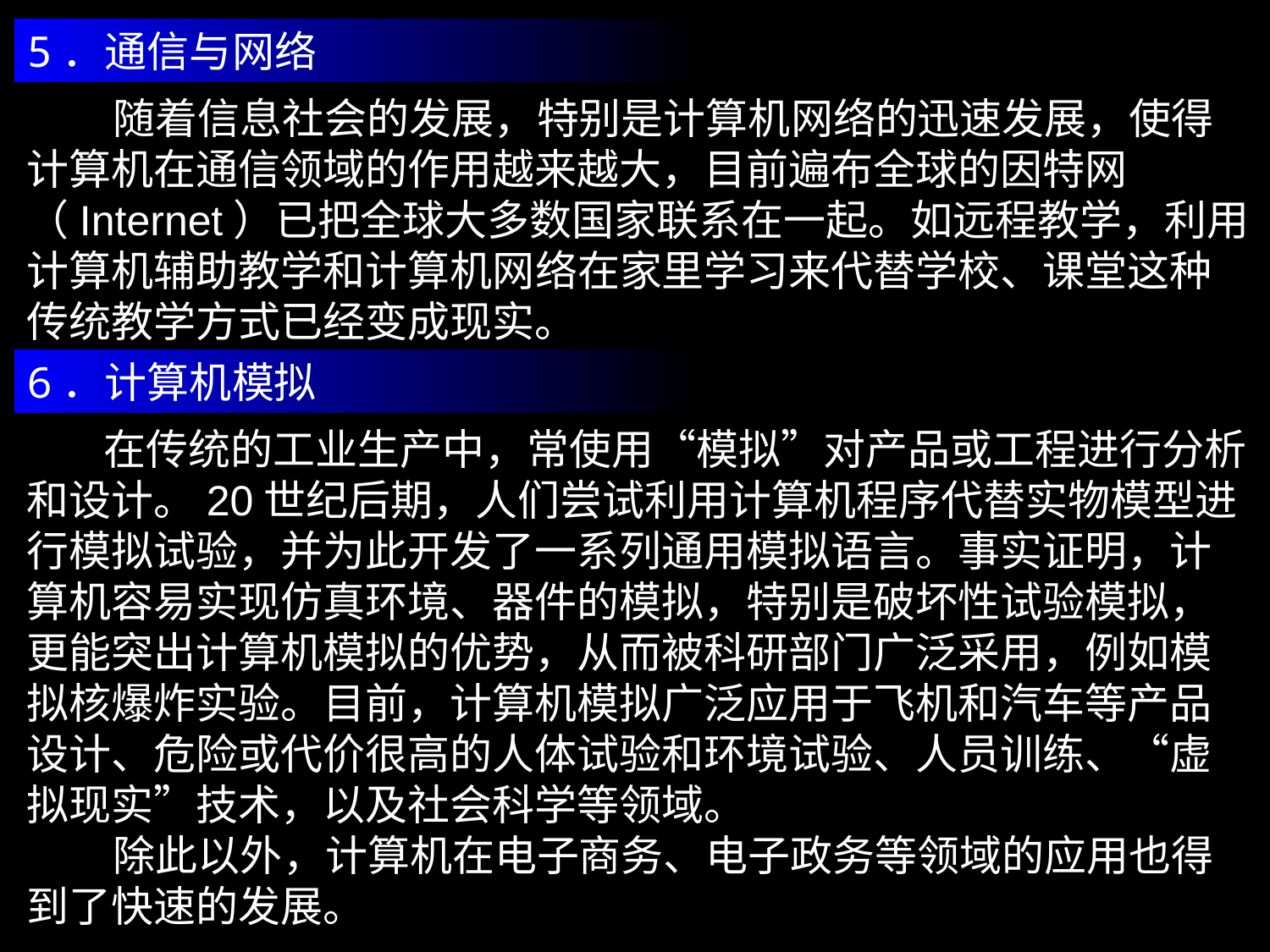

5．通信与网络
        随着信息社会的发展，特别是计算机网络的迅速发展，使得计算机在通信领域的作用越来越大，目前遍布全球的因特网（Internet）已把全球大多数国家联系在一起。如远程教学，利用计算机辅助教学和计算机网络在家里学习来代替学校、课堂这种传统教学方式已经变成现实。
6．计算机模拟
       在传统的工业生产中，常使用“模拟”对产品或工程进行分析和设计。20世纪后期，人们尝试利用计算机程序代替实物模型进行模拟试验，并为此开发了一系列通用模拟语言。事实证明，计算机容易实现仿真环境、器件的模拟，特别是破坏性试验模拟，更能突出计算机模拟的优势，从而被科研部门广泛采用，例如模拟核爆炸实验。目前，计算机模拟广泛应用于飞机和汽车等产品设计、危险或代价很高的人体试验和环境试验、人员训练、“虚拟现实”技术，以及社会科学等领域。
        除此以外，计算机在电子商务、电子政务等领域的应用也得到了快速的发展。